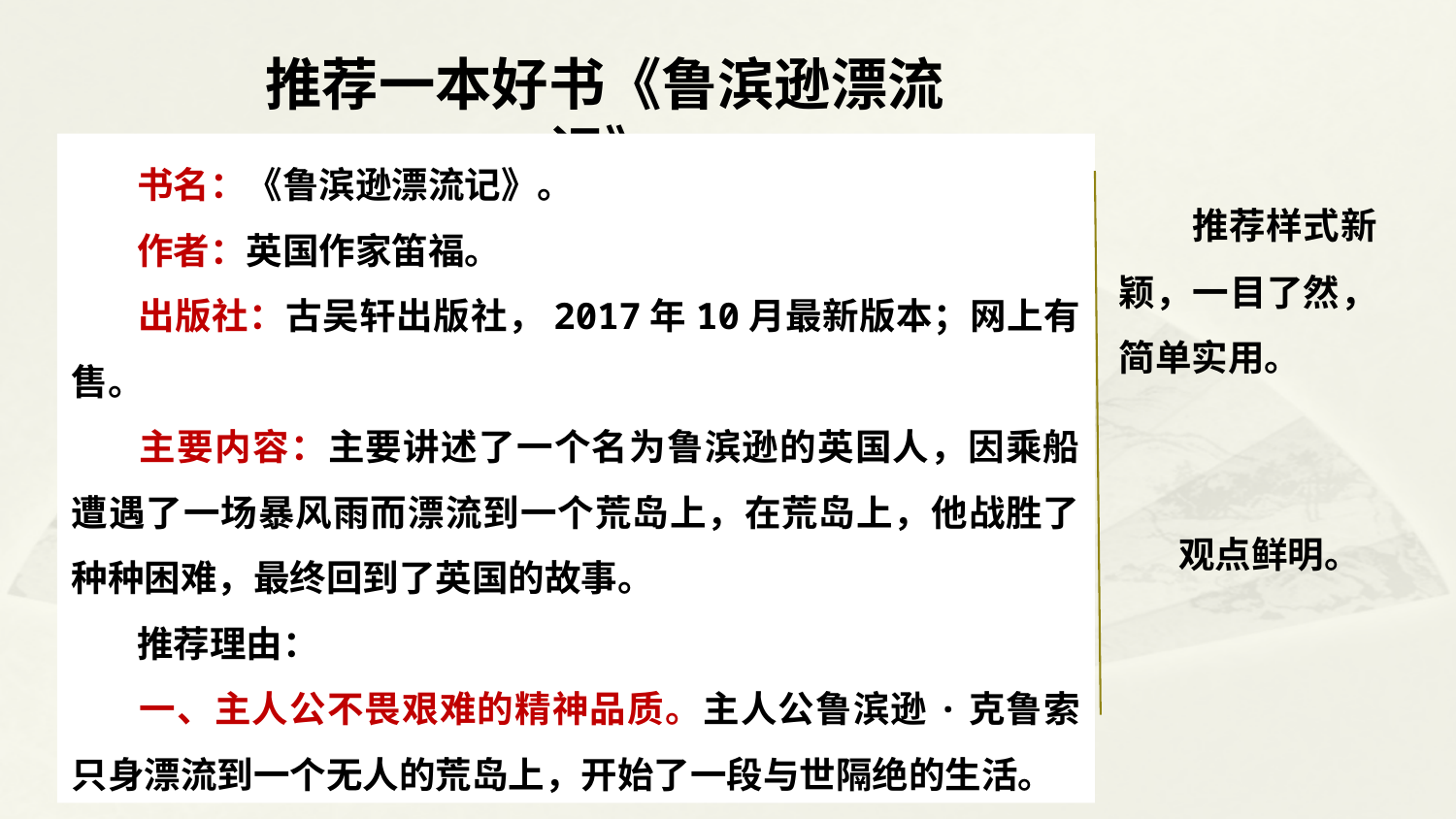

推荐一本好书《鲁滨逊漂流记》

  推荐样式新颖，一目了然，简单实用。

 观点鲜明。

 书名：《鲁滨逊漂流记》。
 作者：英国作家笛福。
 出版社：古吴轩出版社，2017年10月最新版本；网上有售。
 主要内容：主要讲述了一个名为鲁滨逊的英国人，因乘船遭遇了一场暴风雨而漂流到一个荒岛上，在荒岛上，他战胜了种种困难，最终回到了英国的故事。
 推荐理由：
 一、主人公不畏艰难的精神品质。主人公鲁滨逊·克鲁索只身漂流到一个无人的荒岛上，开始了一段与世隔绝的生活。